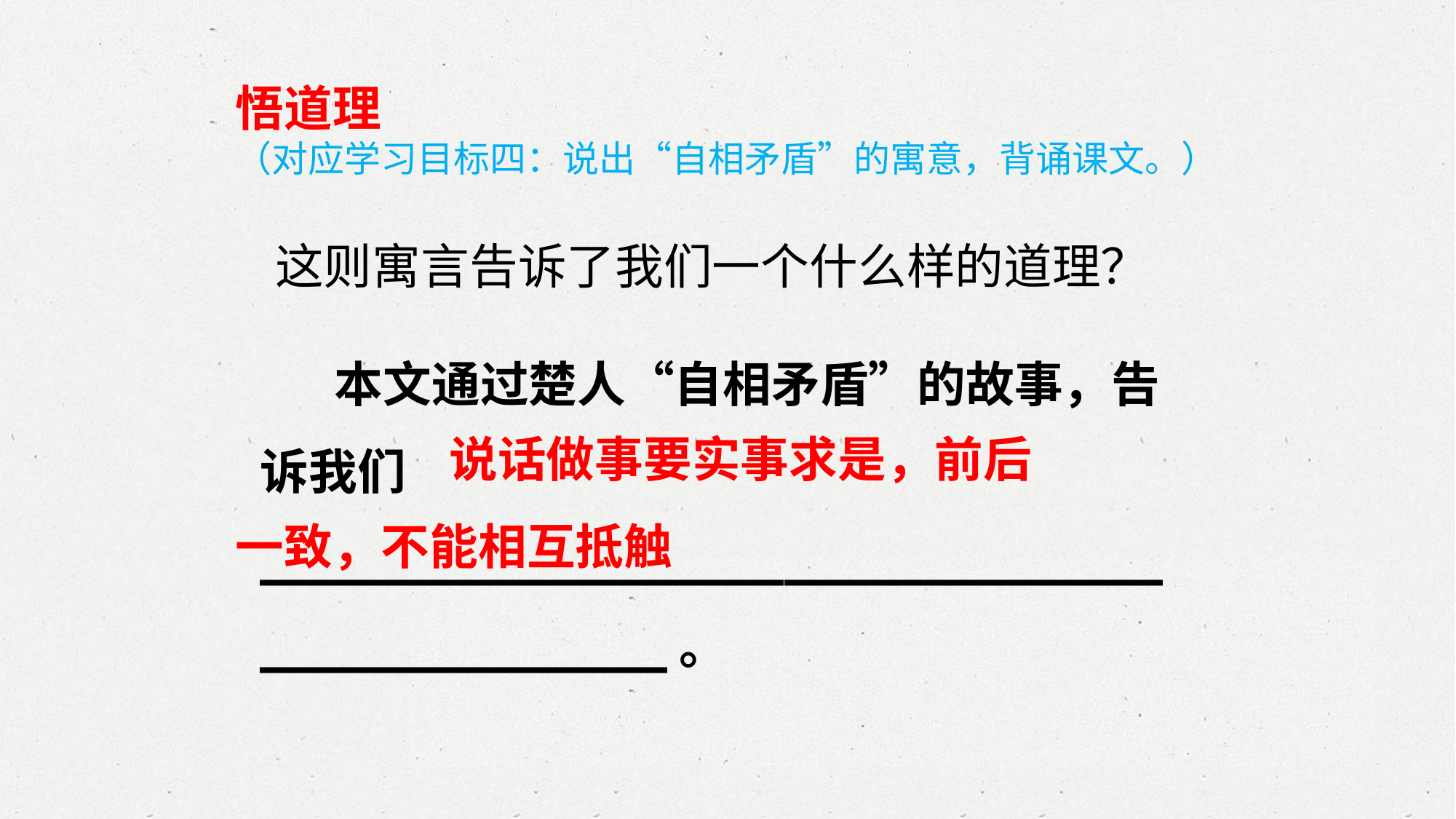

悟道理
（对应学习目标四：说出“自相矛盾”的寓意，背诵课文。）

这则寓言告诉了我们一个什么样的道理？
本文通过楚人“自相矛盾”的故事，告诉我们_____________________________________________。
说话做事要实事求是，前后一致，不能相互抵触